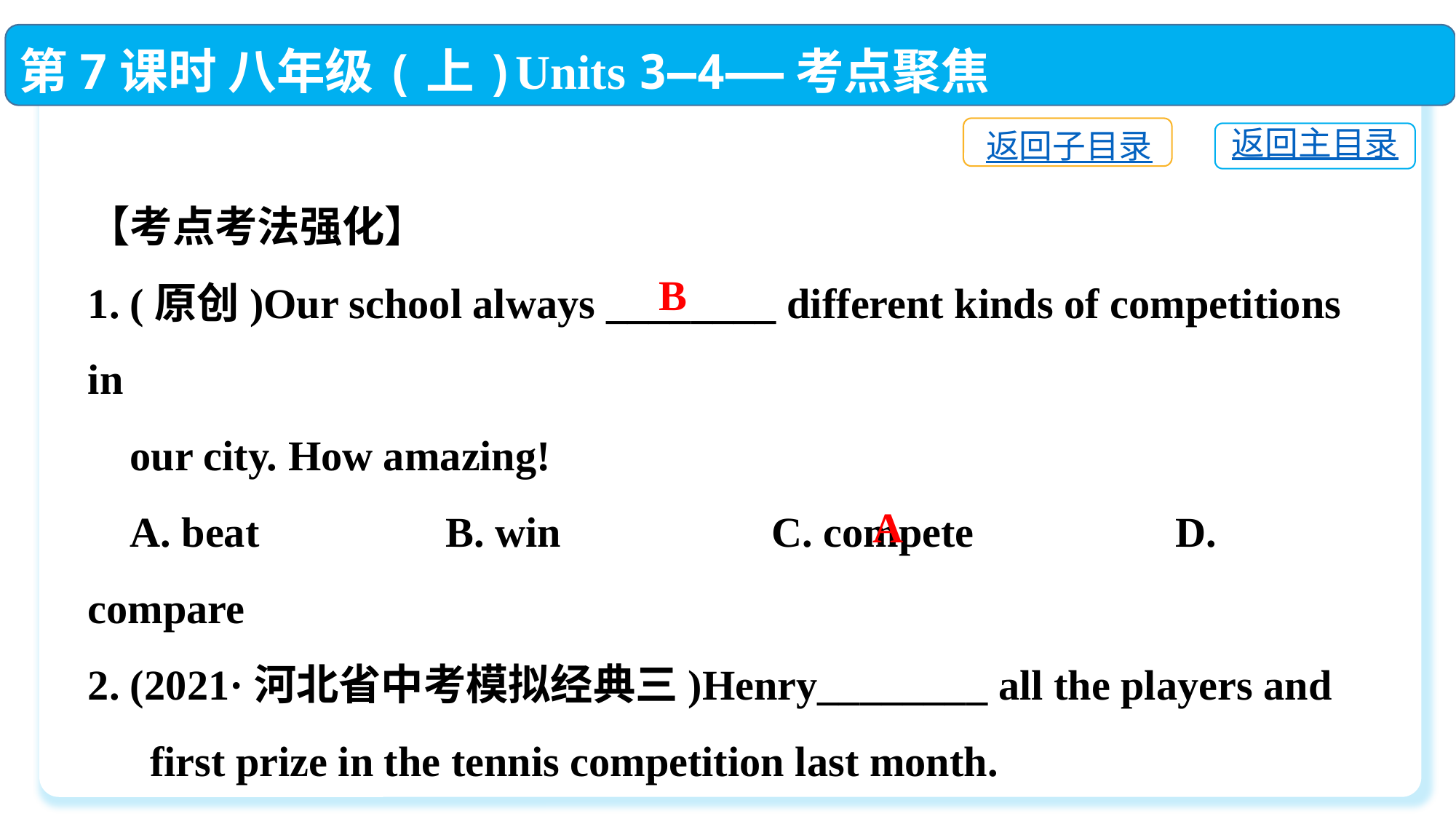

第7课时 八年级(上)Units 3—4——考点聚焦

返回子目录
返回主目录
【考点考法强化】
1. (原创)Our school always ________ different kinds of competitions in
    our city. How amazing!
    A. beat　　　    B. win                    C. compete	          D. compare
2. (2021·河北省中考模拟经典三)Henry________ all the players and
　 first prize in the tennis competition last month.
     A. beat;won	 B. beats;wins          C. beat;win	D. win;beat

B
A